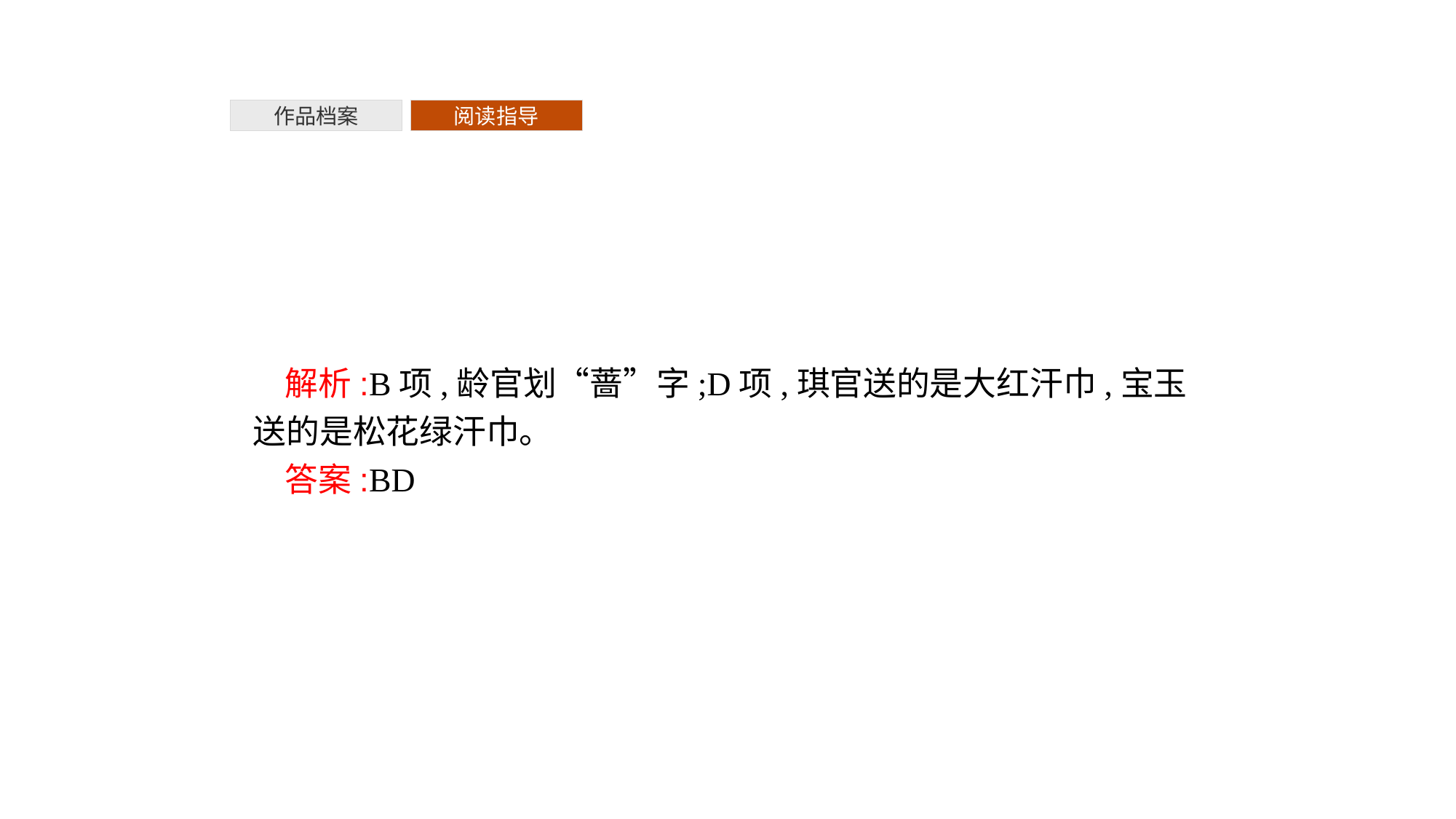

作品档案
阅读指导
解析:B项,龄官划“蔷”字;D项,琪官送的是大红汗巾,宝玉送的是松花绿汗巾。
答案:BD